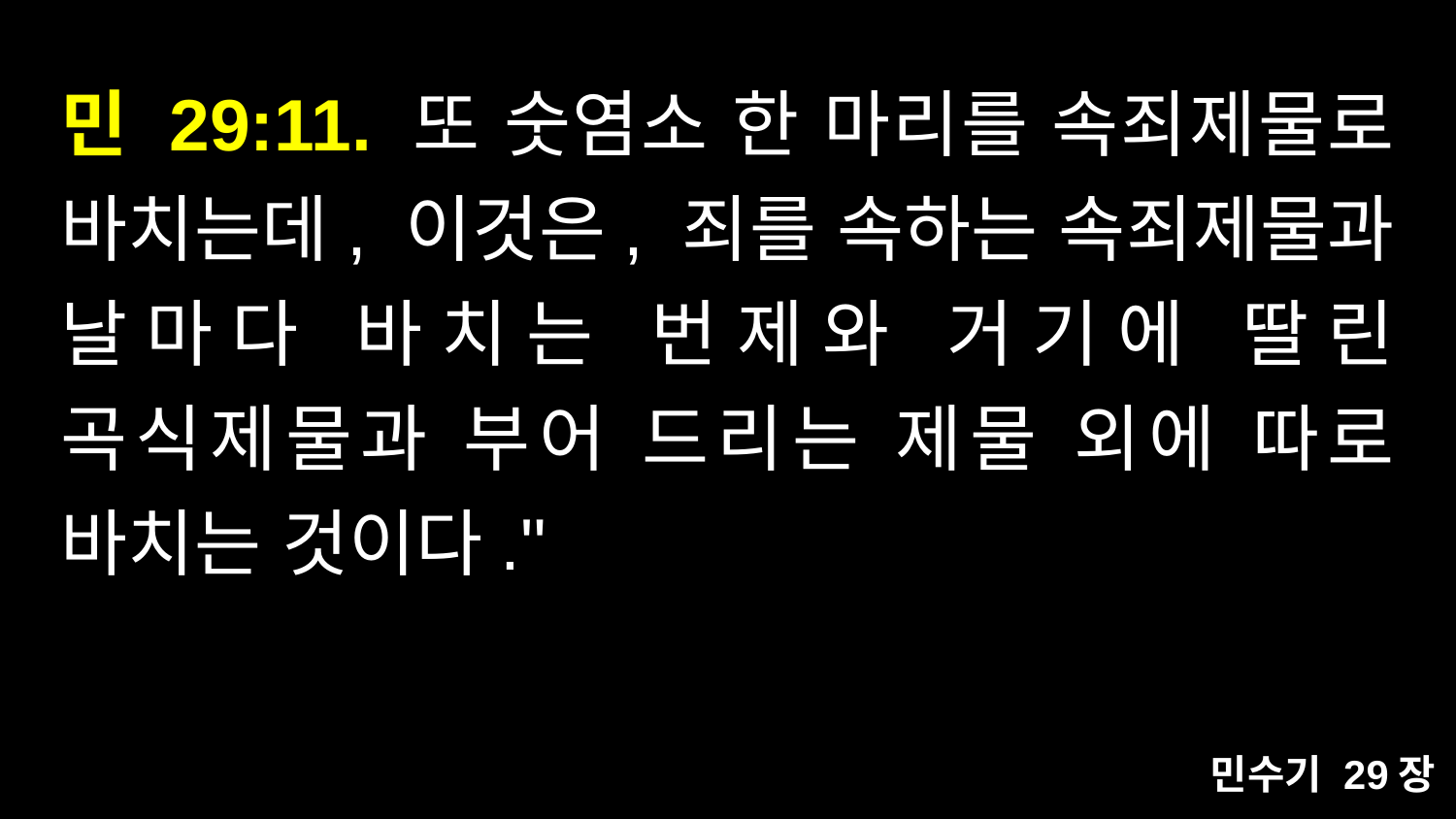

# 민 29:11. 또 숫염소 한 마리를 속죄제물로 바치는데, 이것은, 죄를 속하는 속죄제물과 날마다 바치는 번제와 거기에 딸린 곡식제물과 부어 드리는 제물 외에 따로 바치는 것이다."
민수기 29장